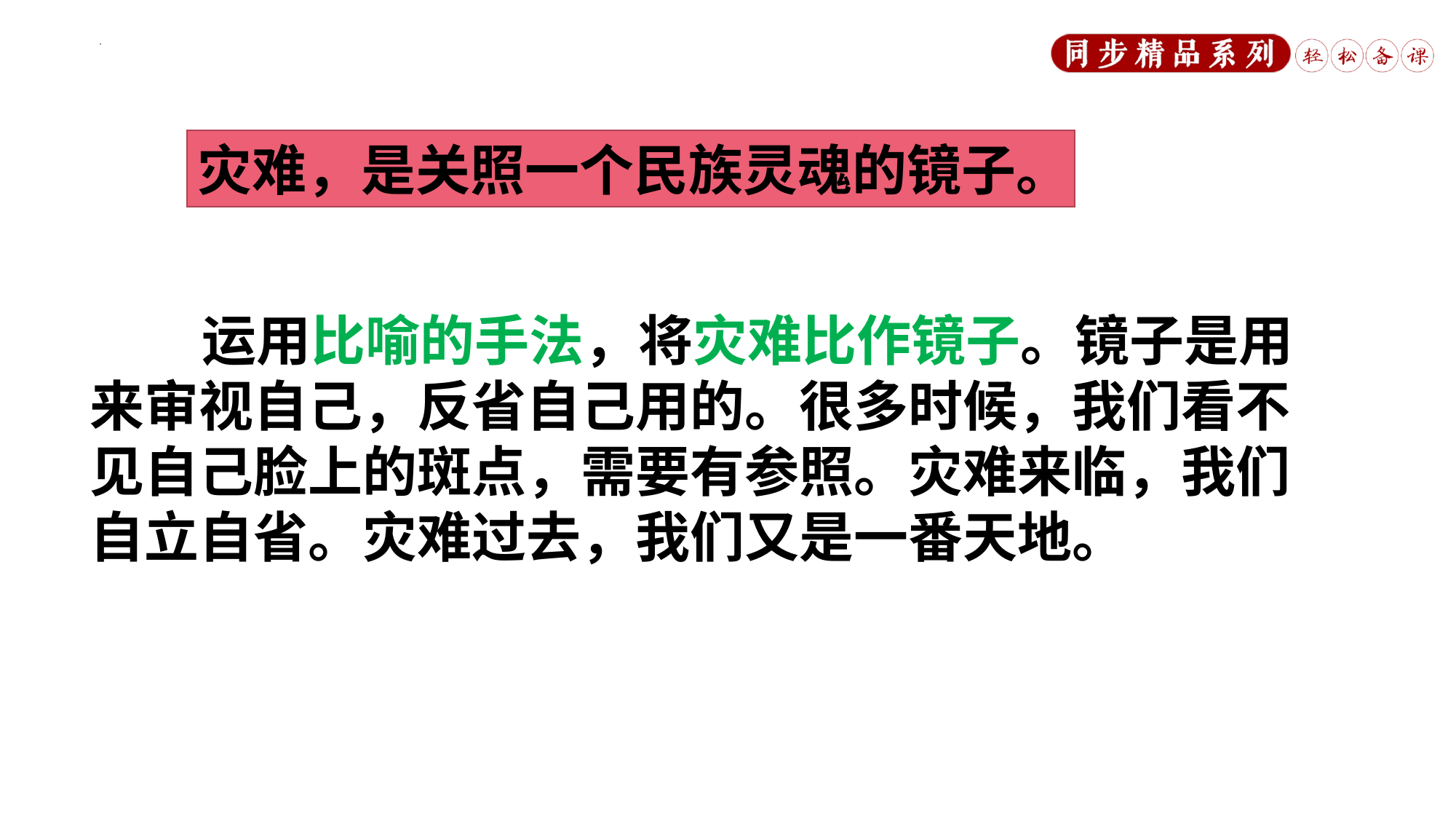

灾难，是关照一个民族灵魂的镜子。
        运用比喻的手法，将灾难比作镜子。镜子是用来审视自己，反省自己用的。很多时候，我们看不见自己脸上的斑点，需要有参照。灾难来临，我们自立自省。灾难过去，我们又是一番天地。